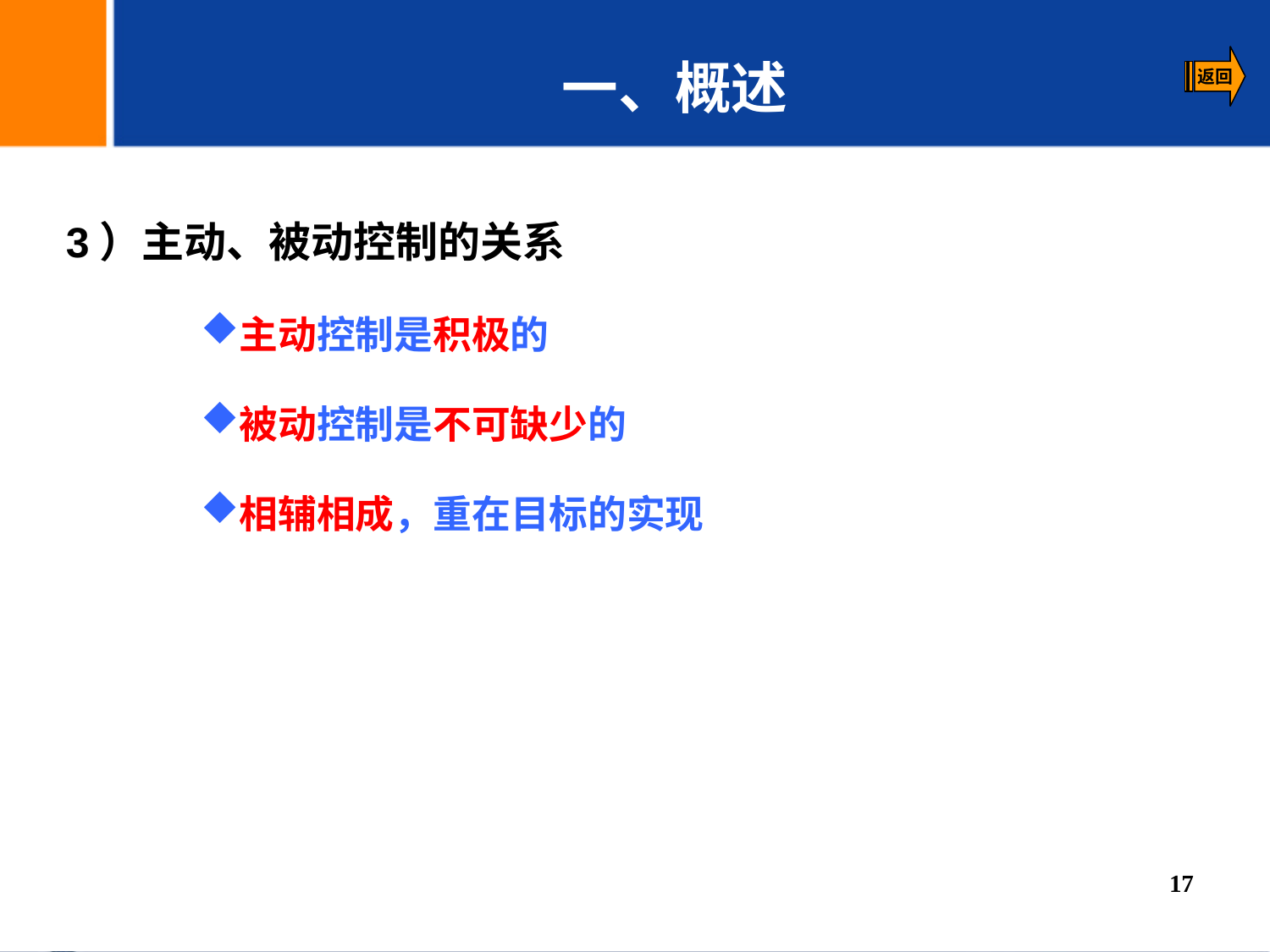

一、概述

  3）主动、被动控制的关系

主动控制是积极的

被动控制是不可缺少的

相辅相成，重在目标的实现
17